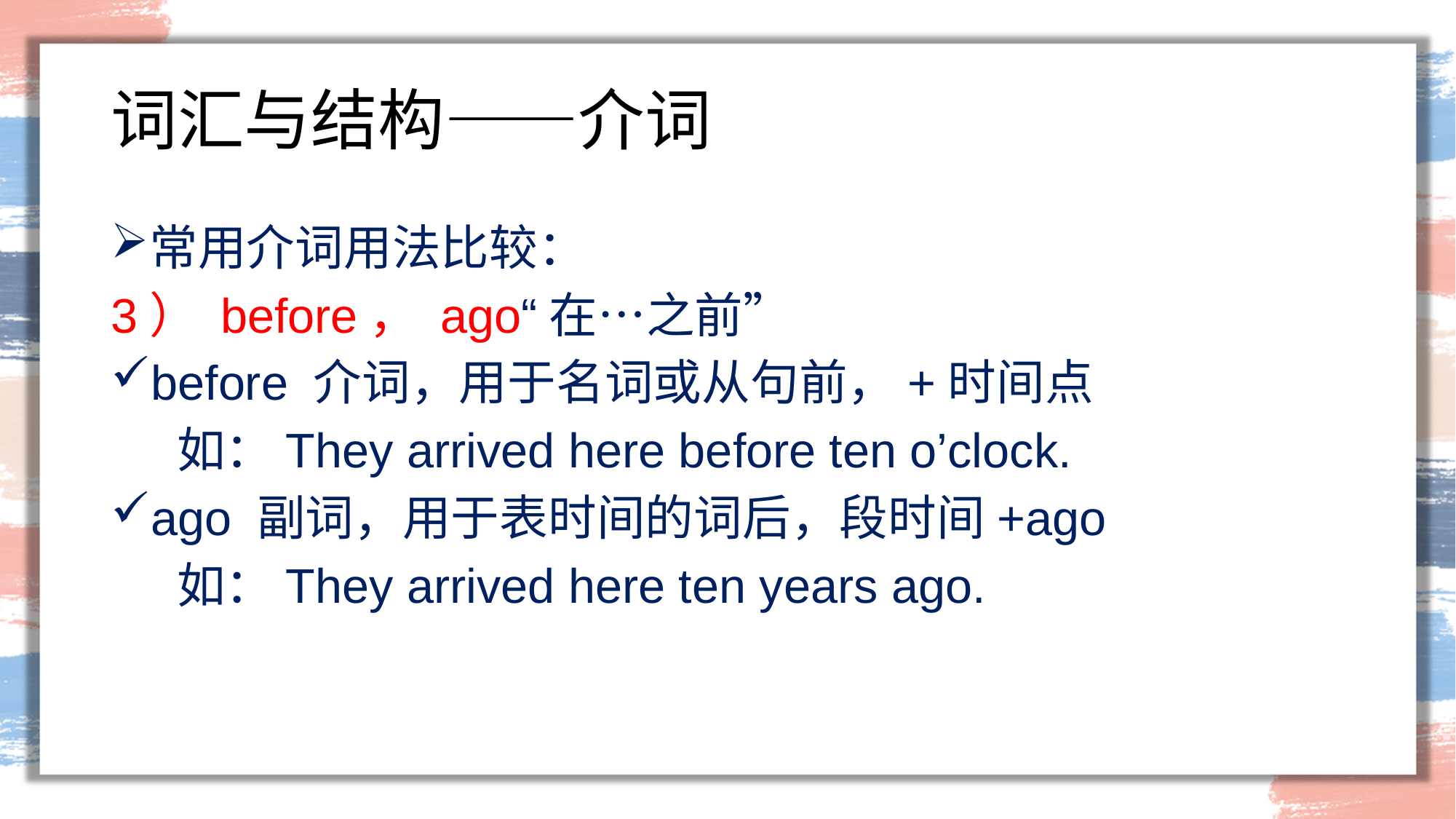

# 词汇与结构——介词
常用介词用法比较：
3） before， ago“在…之前”
before 介词，用于名词或从句前，+时间点
     如：They arrived here before ten o’clock.
ago 副词，用于表时间的词后，段时间+ago
     如：They arrived here ten years ago.